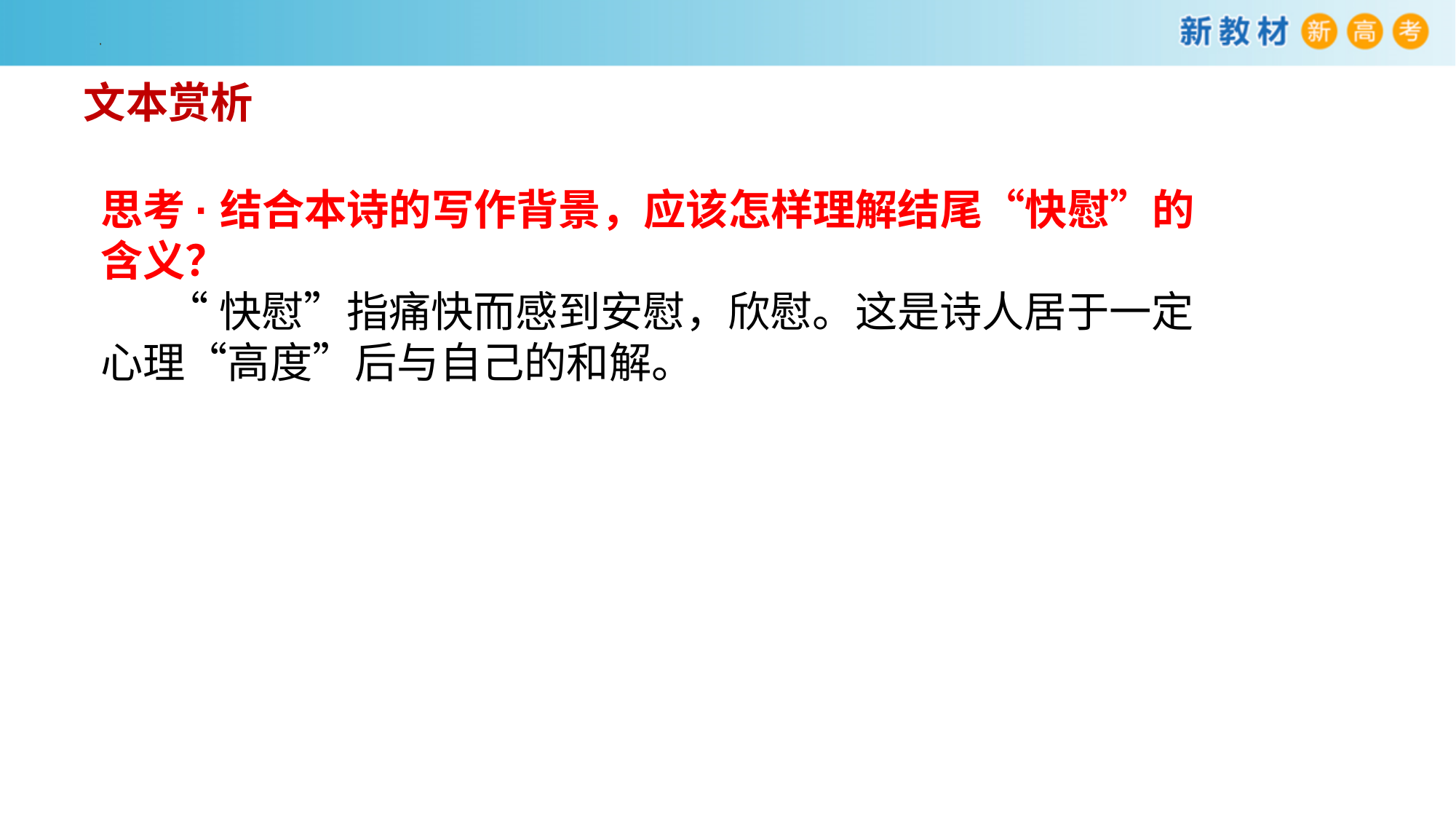

# 文本赏析
思考·结合本诗的写作背景，应该怎样理解结尾“快慰”的含义？
       “快慰”指痛快而感到安慰，欣慰。这是诗人居于一定心理“高度”后与自己的和解。